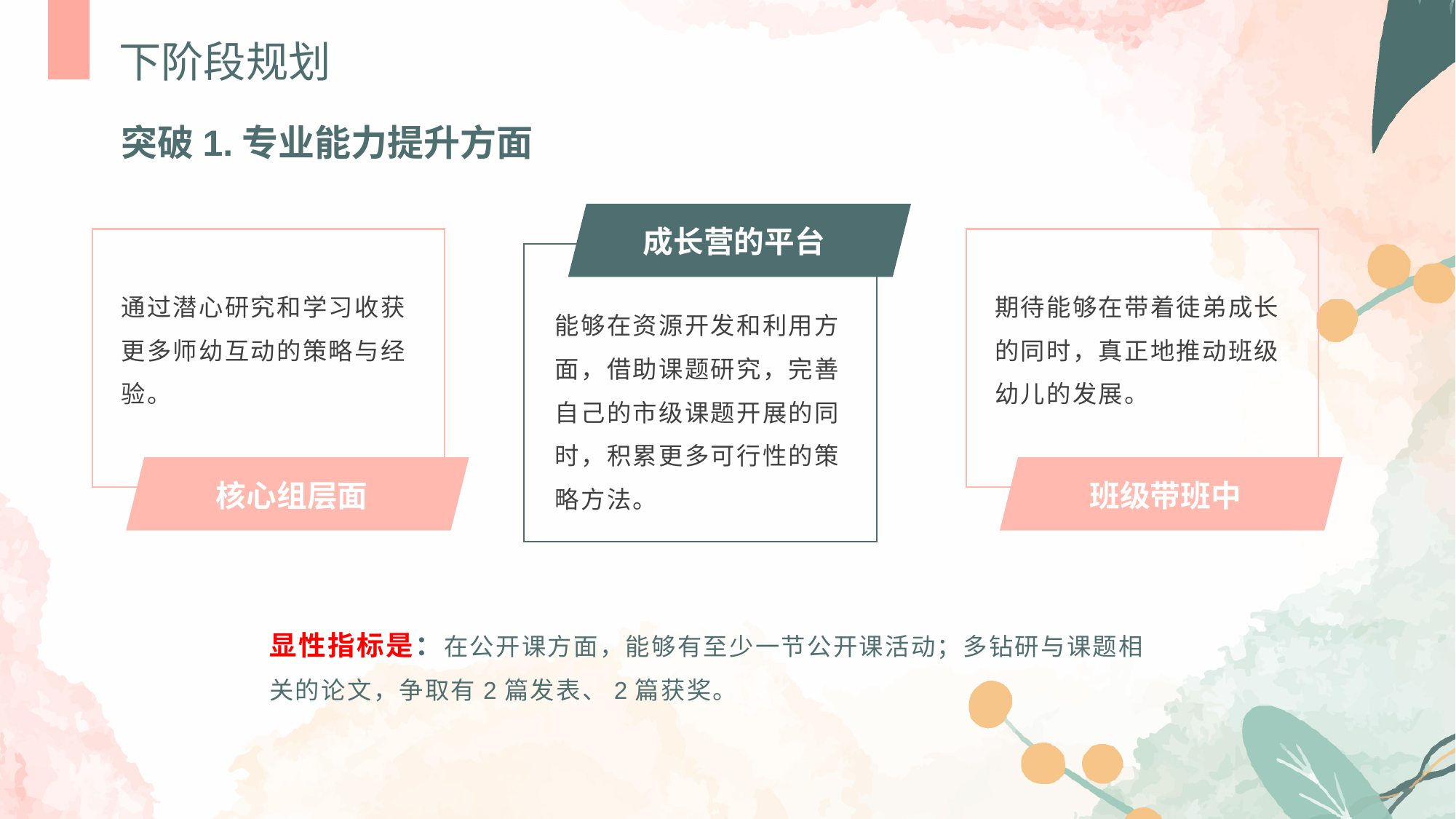

下阶段规划
突破1.专业能力提升方面

成长营的平台

能够在资源开发和利用方面，借助课题研究，完善自己的市级课题开展的同时，积累更多可行性的策略方法。

通过潜心研究和学习收获更多师幼互动的策略与经验。

核心组层面

期待能够在带着徒弟成长的同时，真正地推动班级幼儿的发展。

班级带班中
显性指标是：在公开课方面，能够有至少一节公开课活动；多钻研与课题相关的论文，争取有2篇发表、2篇获奖。